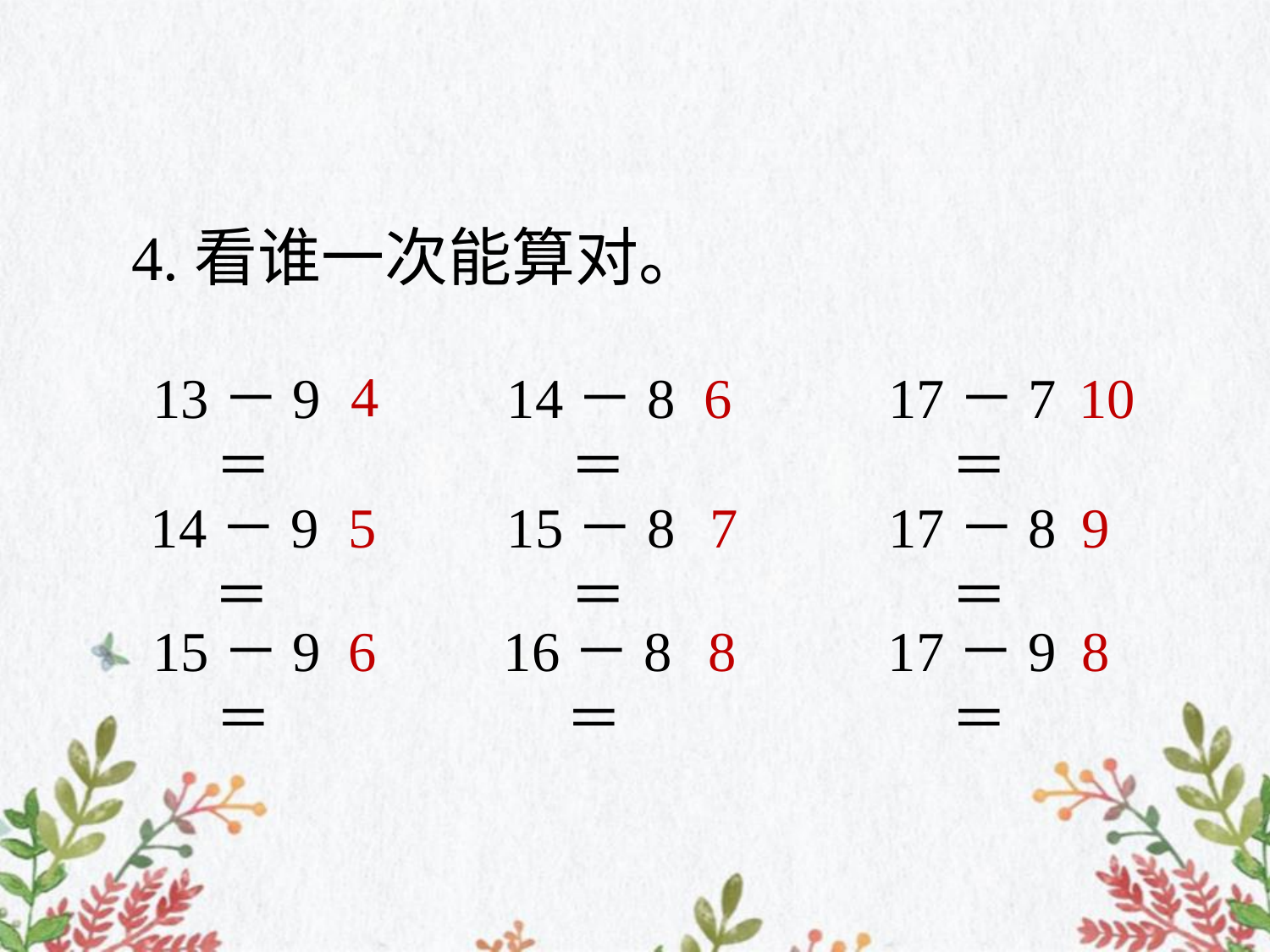

4.看谁一次能算对。
4
13－9＝
14－8＝
6
17－7＝
10
14－9＝
5
15－8＝
7
17－8＝
9
15－9＝
16－8＝
8
6
8
17－9＝